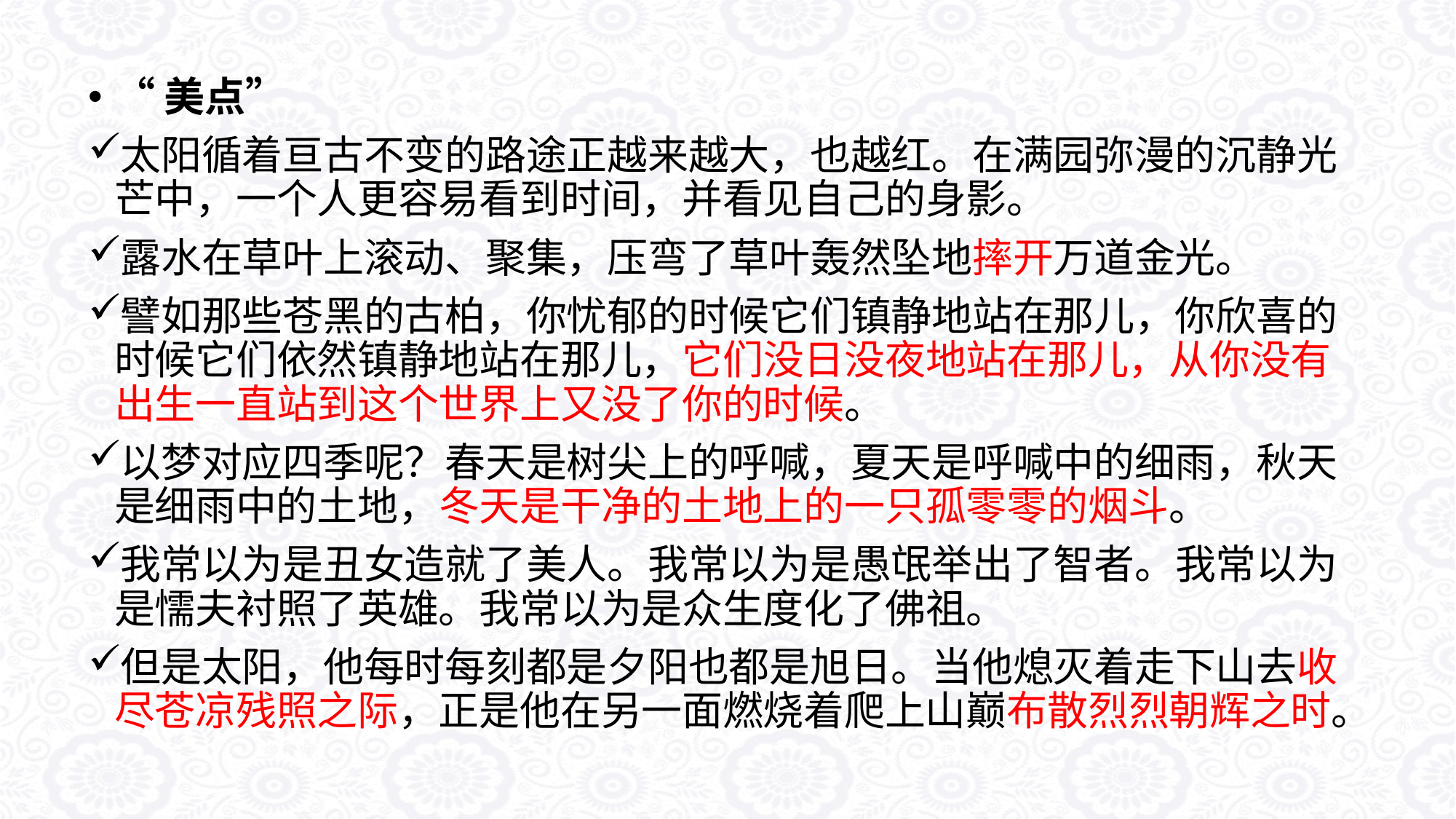

“美点”
太阳循着亘古不变的路途正越来越大，也越红。在满园弥漫的沉静光芒中，一个人更容易看到时间，并看见自己的身影。
露水在草叶上滚动、聚集，压弯了草叶轰然坠地摔开万道金光。
譬如那些苍黑的古柏，你忧郁的时候它们镇静地站在那儿，你欣喜的时候它们依然镇静地站在那儿，它们没日没夜地站在那儿，从你没有出生一直站到这个世界上又没了你的时候。
以梦对应四季呢？春天是树尖上的呼喊，夏天是呼喊中的细雨，秋天是细雨中的土地，冬天是干净的土地上的一只孤零零的烟斗。
我常以为是丑女造就了美人。我常以为是愚氓举出了智者。我常以为是懦夫衬照了英雄。我常以为是众生度化了佛祖。
但是太阳，他每时每刻都是夕阳也都是旭日。当他熄灭着走下山去收尽苍凉残照之际，正是他在另一面燃烧着爬上山巅布散烈烈朝辉之时。